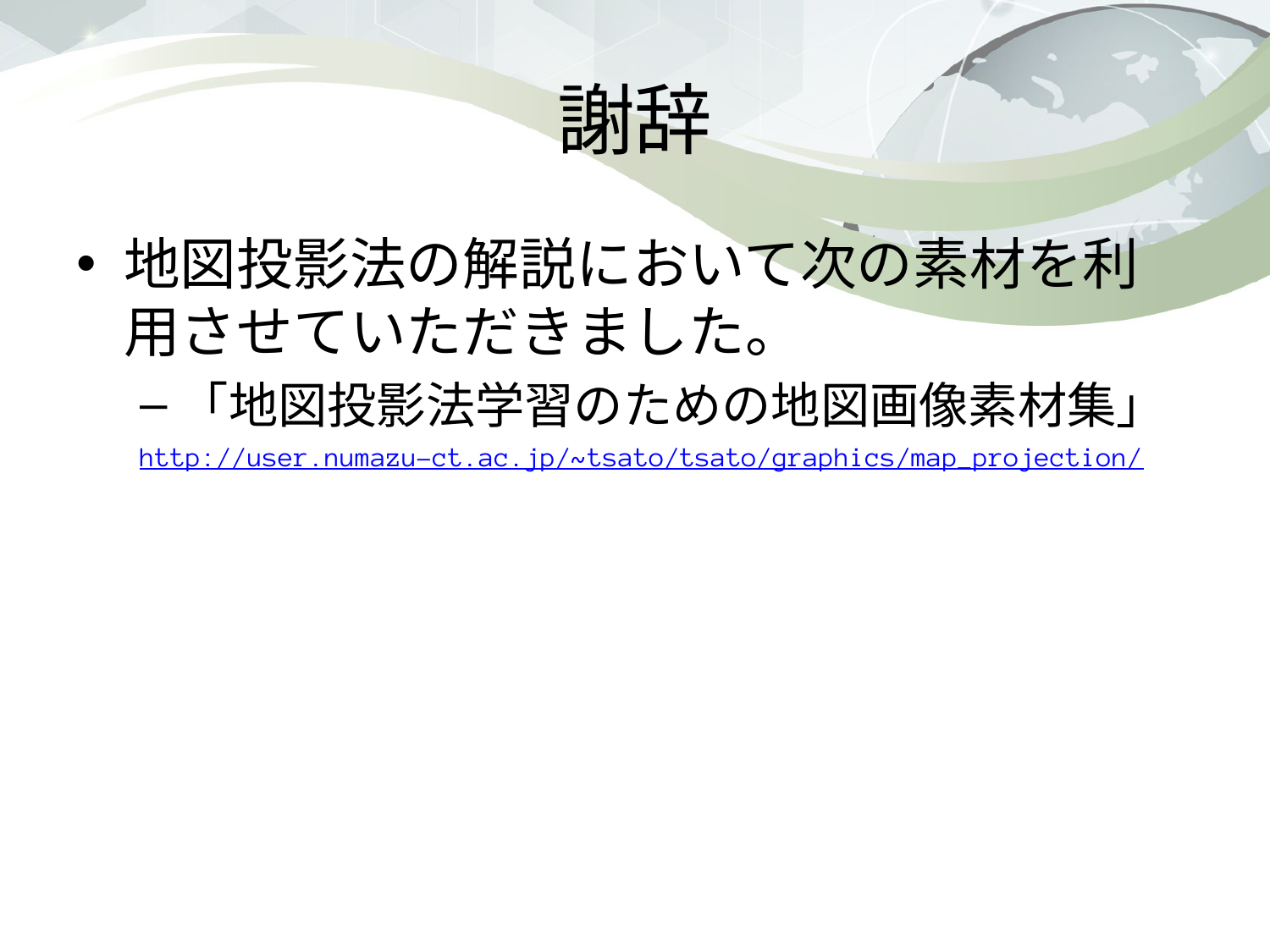

# 謝辞
地図投影法の解説において次の素材を利用させていただきました。
「地図投影法学習のための地図画像素材集」
http://user.numazu-ct.ac.jp/~tsato/tsato/graphics/map_projection/